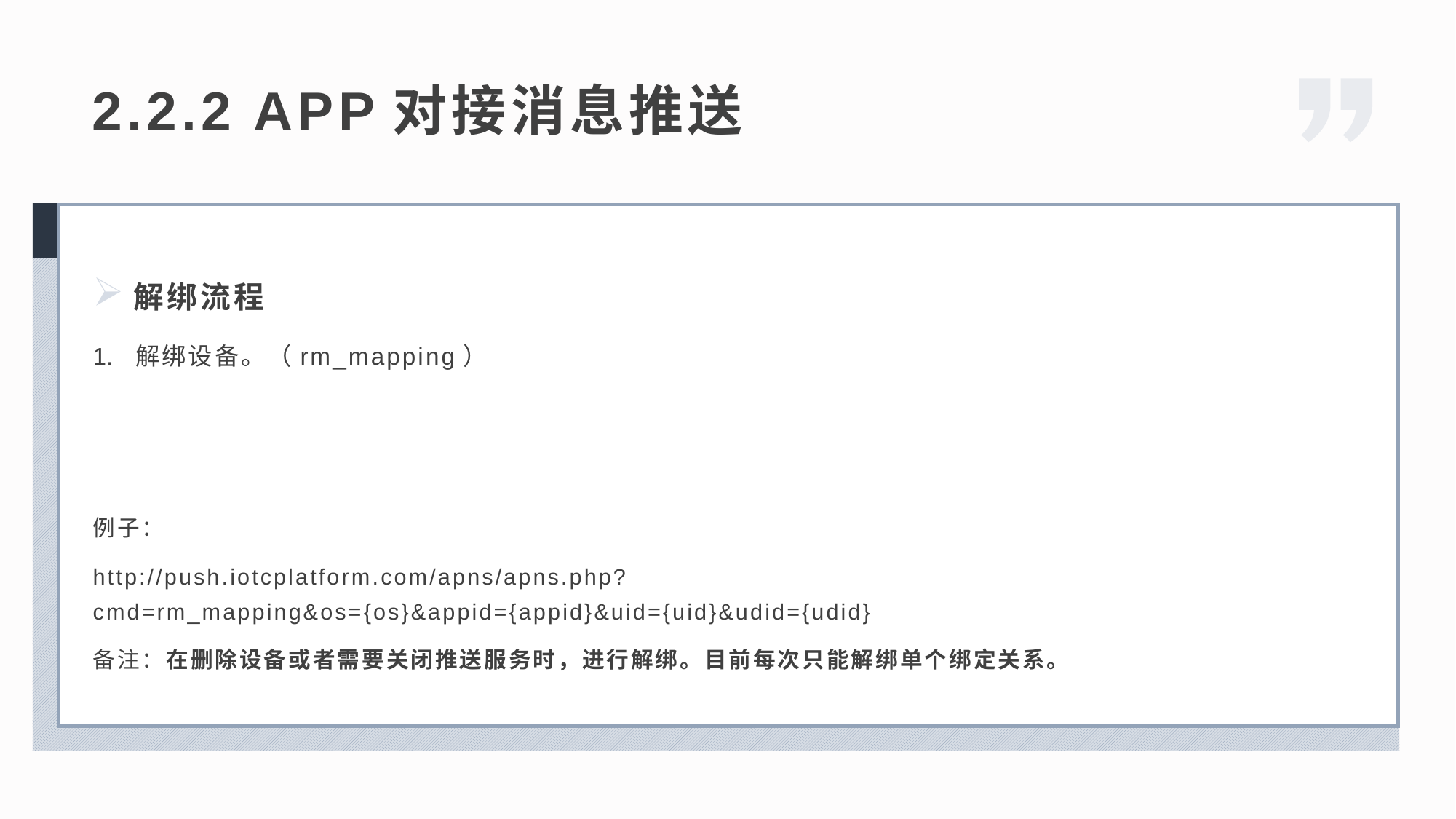

2.2.2 APP对接消息推送

解绑流程
解绑设备。（rm_mapping）
例子：
http://push.iotcplatform.com/apns/apns.php?cmd=rm_mapping&os={os}&appid={appid}&uid={uid}&udid={udid}
备注：在删除设备或者需要关闭推送服务时，进行解绑。目前每次只能解绑单个绑定关系。